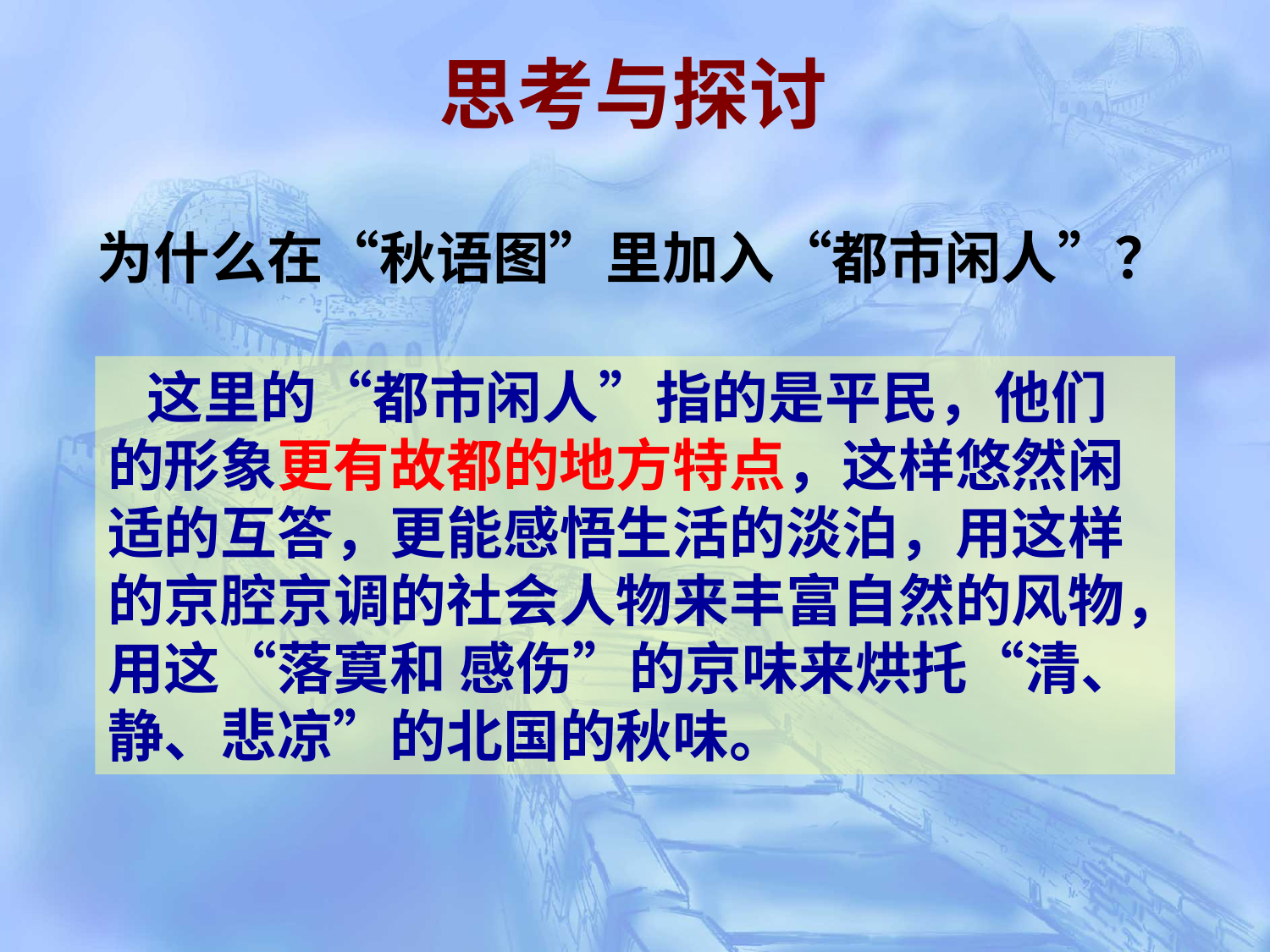

思考与探讨
为什么在“秋语图”里加入“都市闲人”？
  这里的“都市闲人”指的是平民，他们的形象更有故都的地方特点，这样悠然闲适的互答，更能感悟生活的淡泊，用这样的京腔京调的社会人物来丰富自然的风物，用这“落寞和 感伤”的京味来烘托“清、静、悲凉”的北国的秋味。